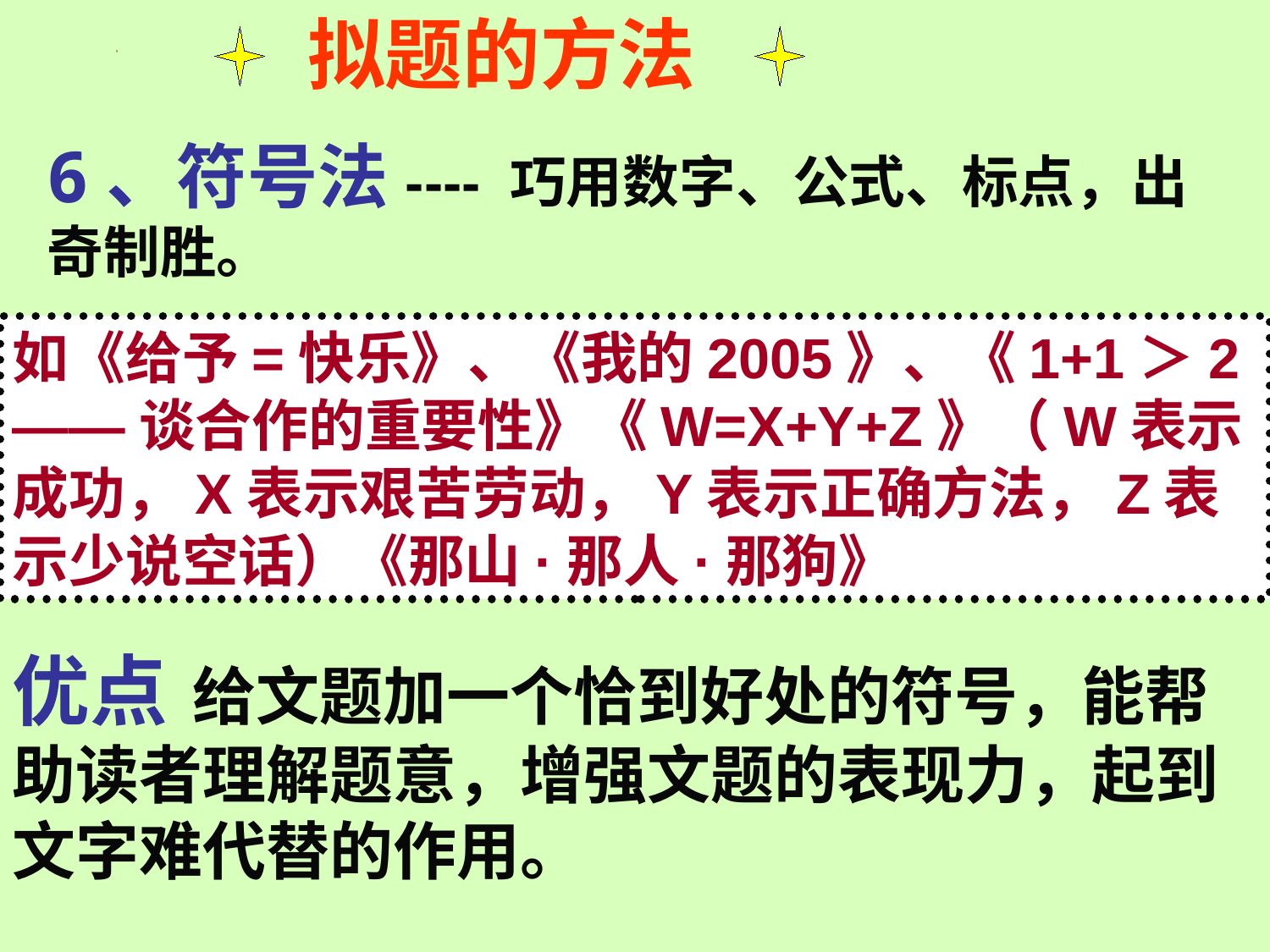

拟题的方法

6、符号法---- 巧用数字、公式、标点，出奇制胜。

如《给予=快乐》、《我的2005》、《1+1＞2——谈合作的重要性》《W=X+Y+Z》（W表示成功，X表示艰苦劳动，Y表示正确方法，Z表示少说空话）《那山·那人·那狗》

优点  给文题加一个恰到好处的符号，能帮助读者理解题意，增强文题的表现力，起到文字难代替的作用。